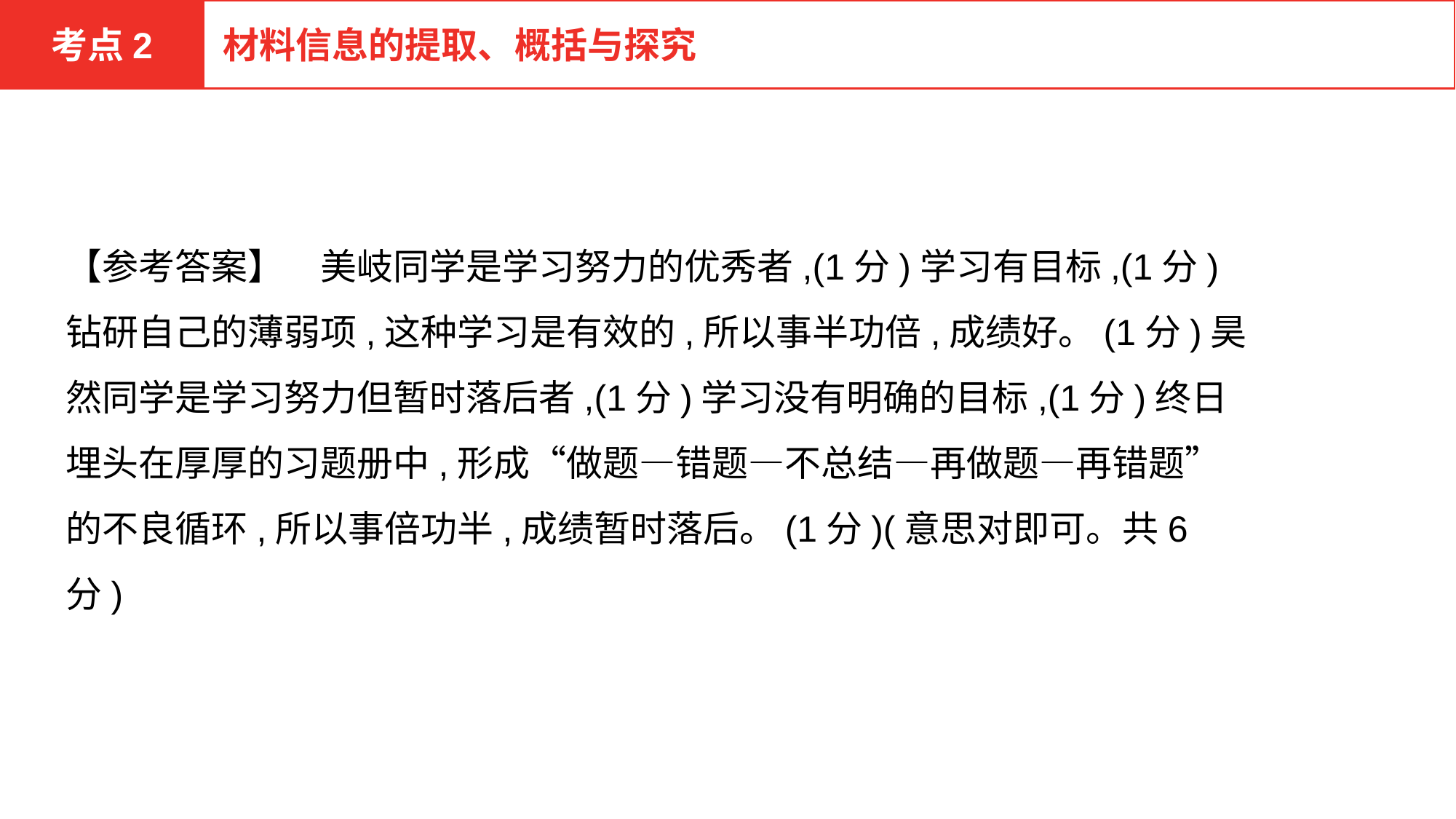

考点2
材料信息的提取、概括与探究
【参考答案】　美岐同学是学习努力的优秀者,(1分)学习有目标,(1分)钻研自己的薄弱项,这种学习是有效的,所以事半功倍,成绩好。(1分)昊然同学是学习努力但暂时落后者,(1分)学习没有明确的目标,(1分)终日埋头在厚厚的习题册中,形成“做题—错题—不总结—再做题—再错题”的不良循环,所以事倍功半,成绩暂时落后。(1分)(意思对即可。共6分)